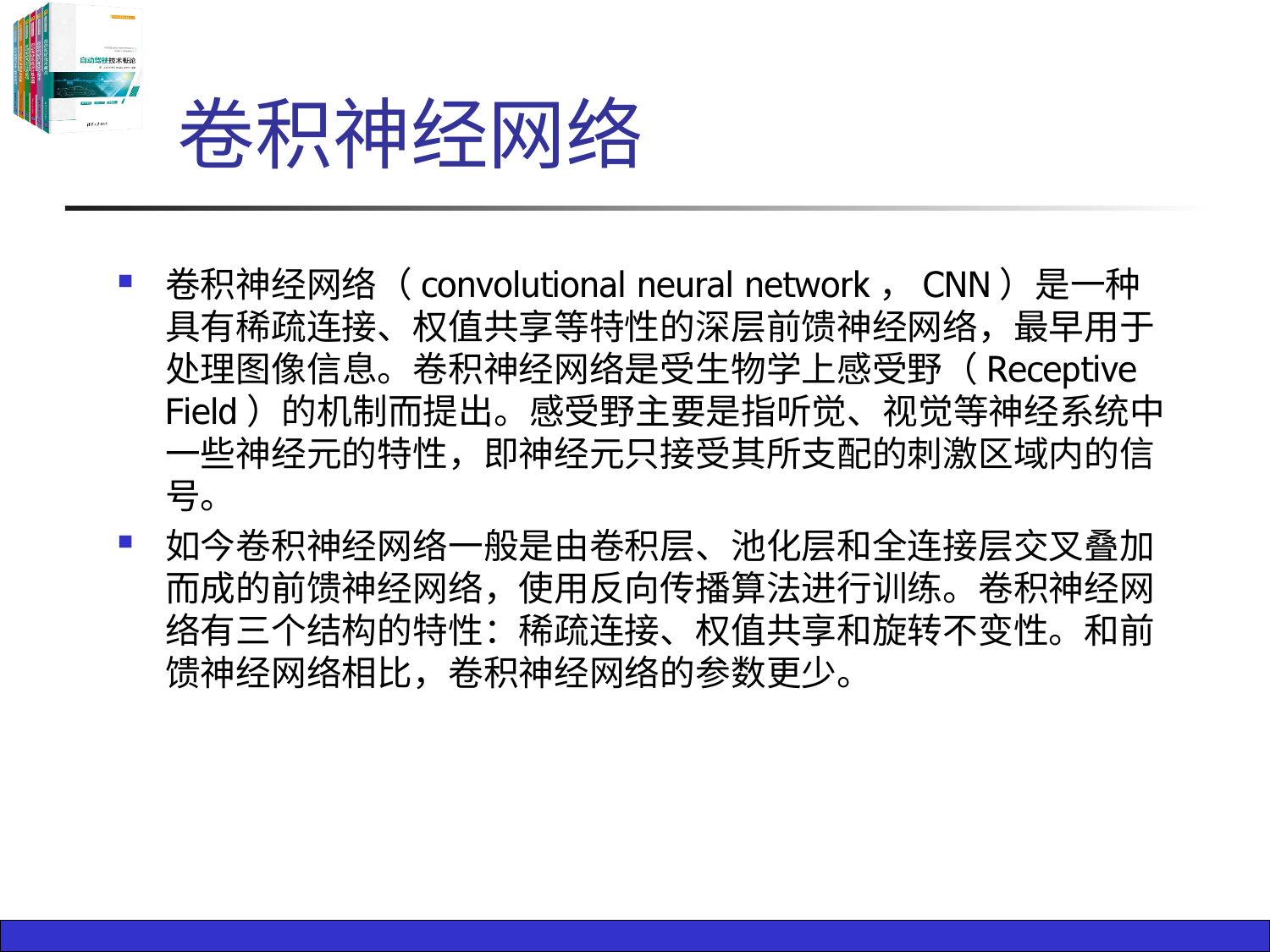

# 卷积神经网络
卷积神经网络（convolutional neural network，CNN）是一种具有稀疏连接、权值共享等特性的深层前馈神经网络，最早用于处理图像信息。卷积神经网络是受生物学上感受野（Receptive Field）的机制而提出。感受野主要是指听觉、视觉等神经系统中一些神经元的特性，即神经元只接受其所支配的刺激区域内的信号。
如今卷积神经网络一般是由卷积层、池化层和全连接层交叉叠加而成的前馈神经网络，使用反向传播算法进行训练。卷积神经网络有三个结构的特性：稀疏连接、权值共享和旋转不变性。和前馈神经网络相比，卷积神经网络的参数更少。